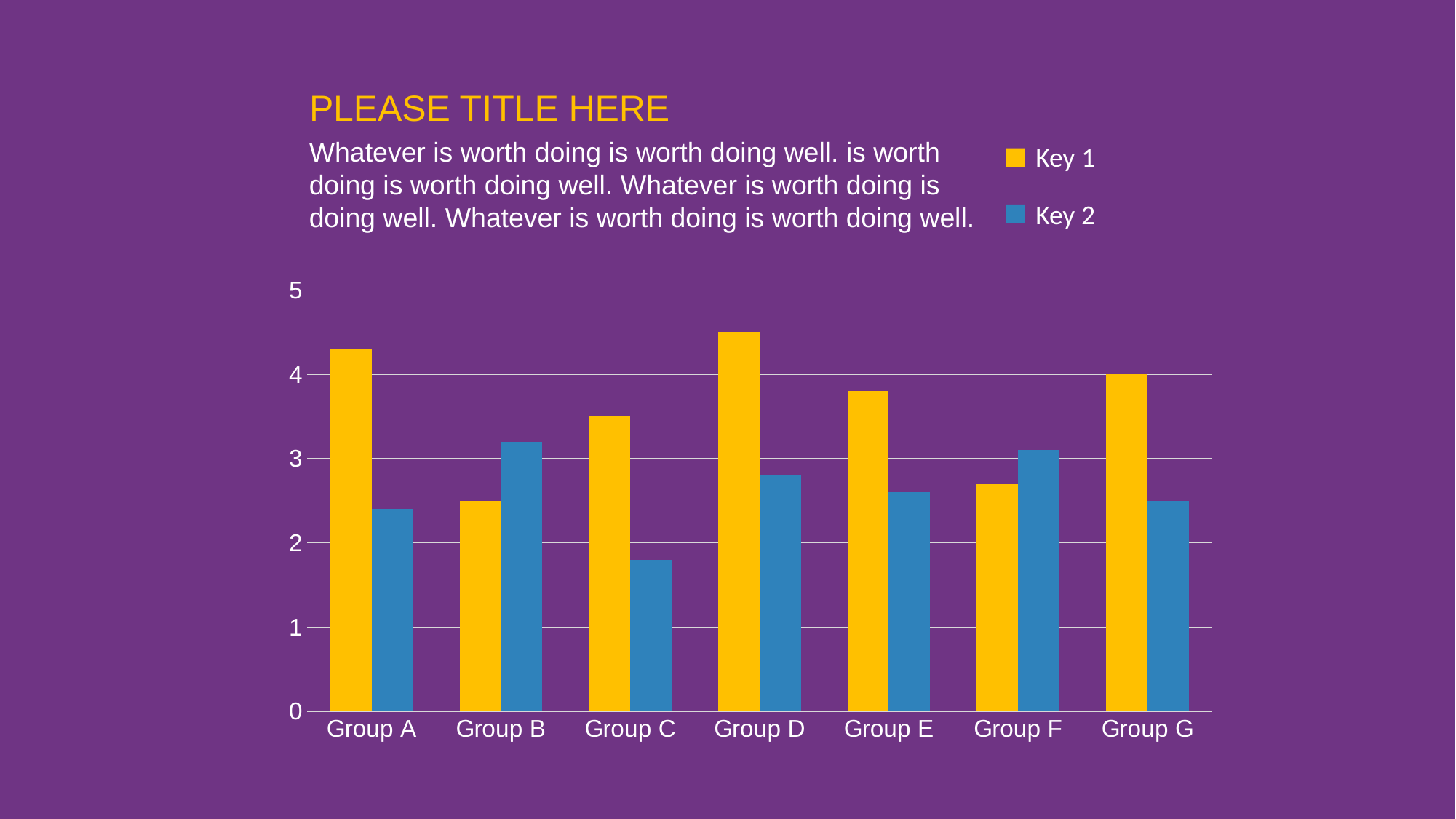

PLEASE TITLE HERE
Whatever is worth doing is worth doing well. is worth doing is worth doing well. Whatever is worth doing is  doing well. Whatever is worth doing is worth doing well.
Key 1

Key 2

### Chart

| Category | 系列 1 | 系列 2 |
|---|---|---|
| Group A | 4.3 | 2.4 |
| Group B | 2.5 | 3.2 |
| Group C | 3.5 | 1.8 |
| Group D | 4.5 | 2.8 |
| Group E | 3.8 | 2.6 |
| Group F | 2.7 | 3.1 |
| Group G | 4.0 | 2.5 |